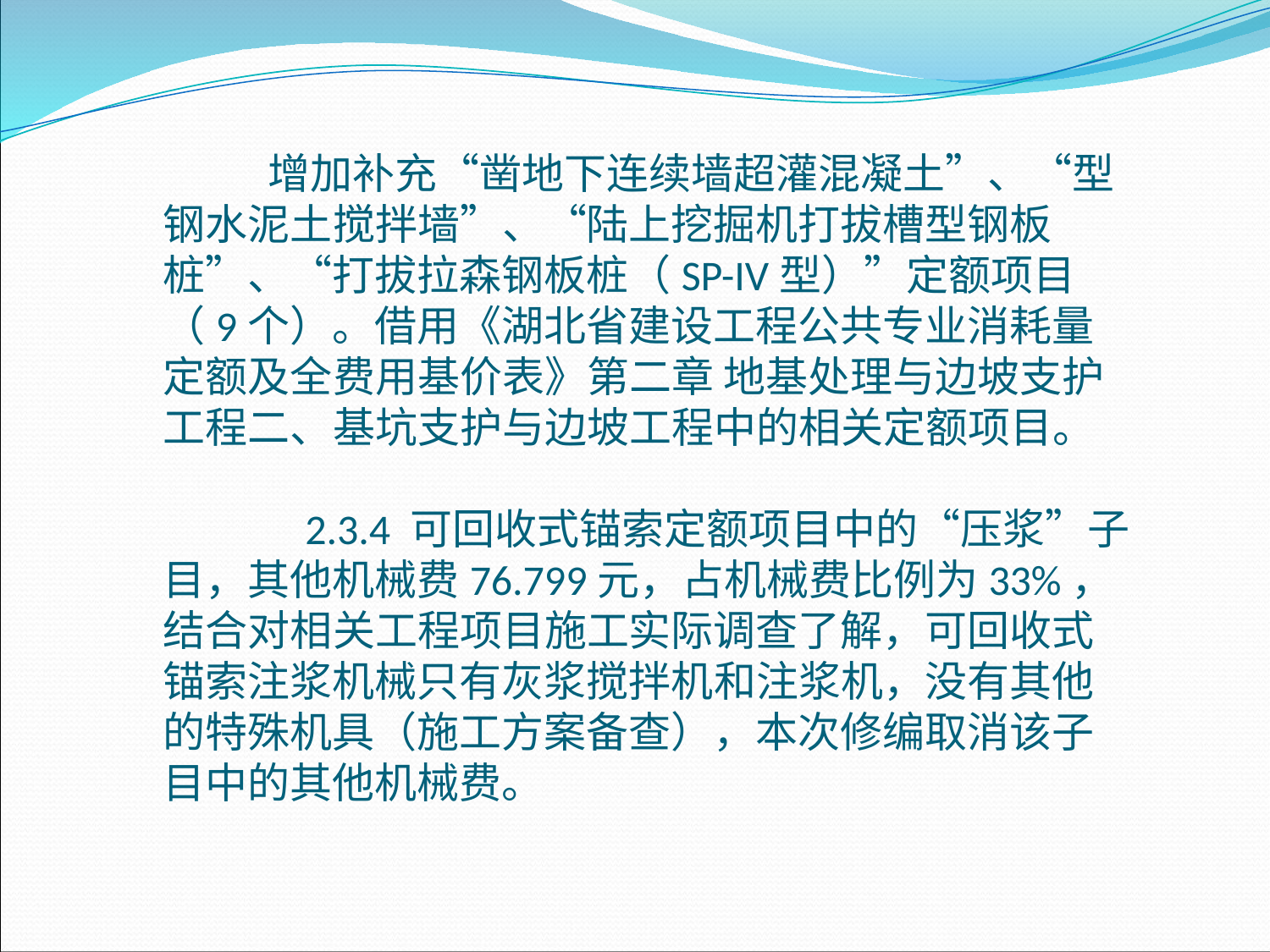

增加补充“凿地下连续墙超灌混凝土”、“型钢水泥土搅拌墙”、“陆上挖掘机打拔槽型钢板桩”、“打拔拉森钢板桩（SP-IV型）”定额项目（9个）。借用《湖北省建设工程公共专业消耗量定额及全费用基价表》第二章 地基处理与边坡支护工程二、基坑支护与边坡工程中的相关定额项目。
           2.3.4 可回收式锚索定额项目中的“压浆”子目，其他机械费76.799元，占机械费比例为33%，结合对相关工程项目施工实际调查了解，可回收式锚索注浆机械只有灰浆搅拌机和注浆机，没有其他的特殊机具（施工方案备查），本次修编取消该子目中的其他机械费。